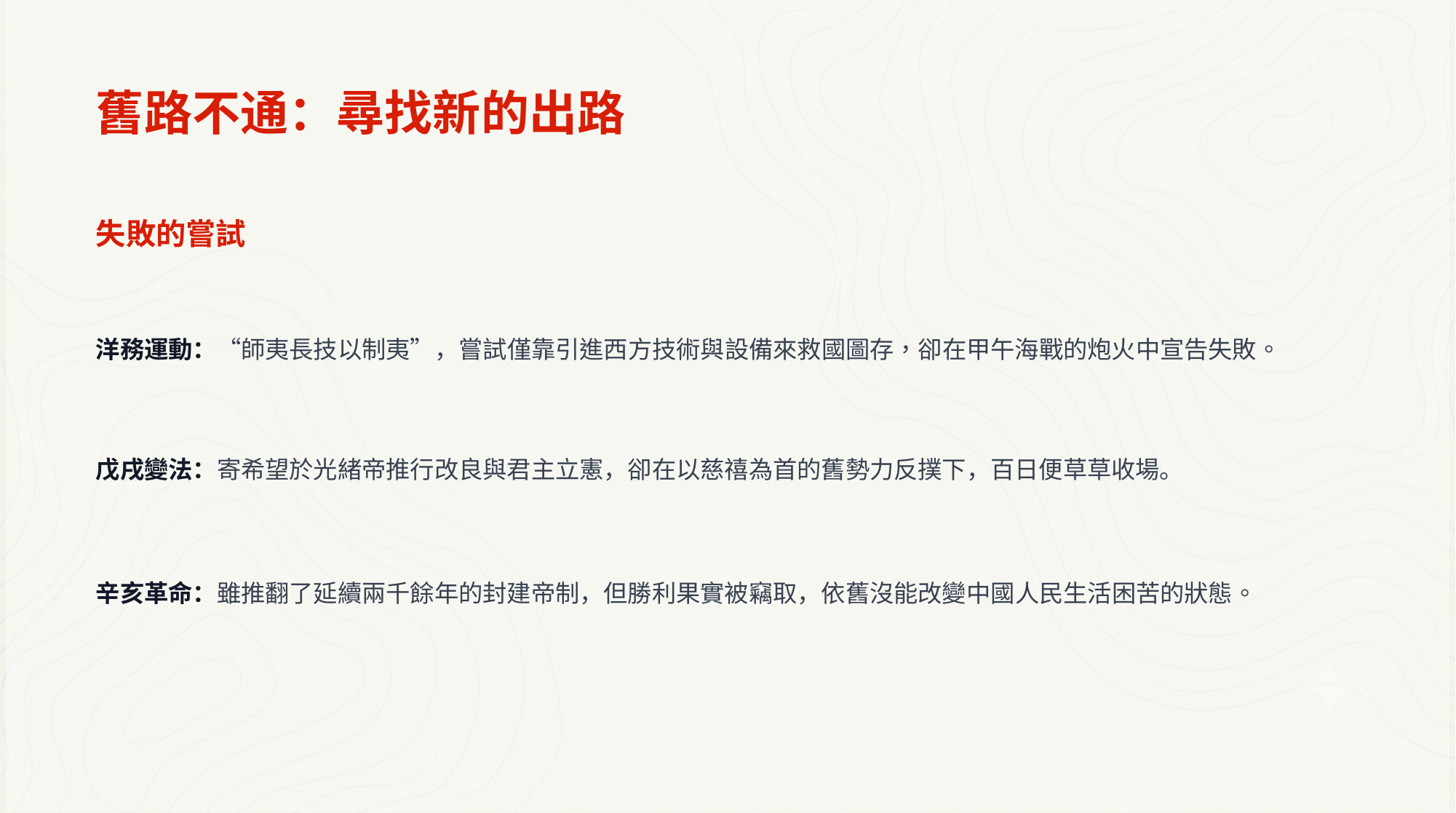

舊路不通：尋找新的出路
失敗的嘗試
洋務運動：“師夷長技以制夷”，嘗試僅靠引進西方技術與設備來救國圖存，卻在甲午海戰的炮火中宣告失敗。
戊戌變法：寄希望於光緒帝推行改良與君主立憲，卻在以慈禧為首的舊勢力反撲下，百日便草草收場。
辛亥革命：雖推翻了延續兩千餘年的封建帝制，但勝利果實被竊取，依舊沒能改變中國人民生活困苦的狀態。